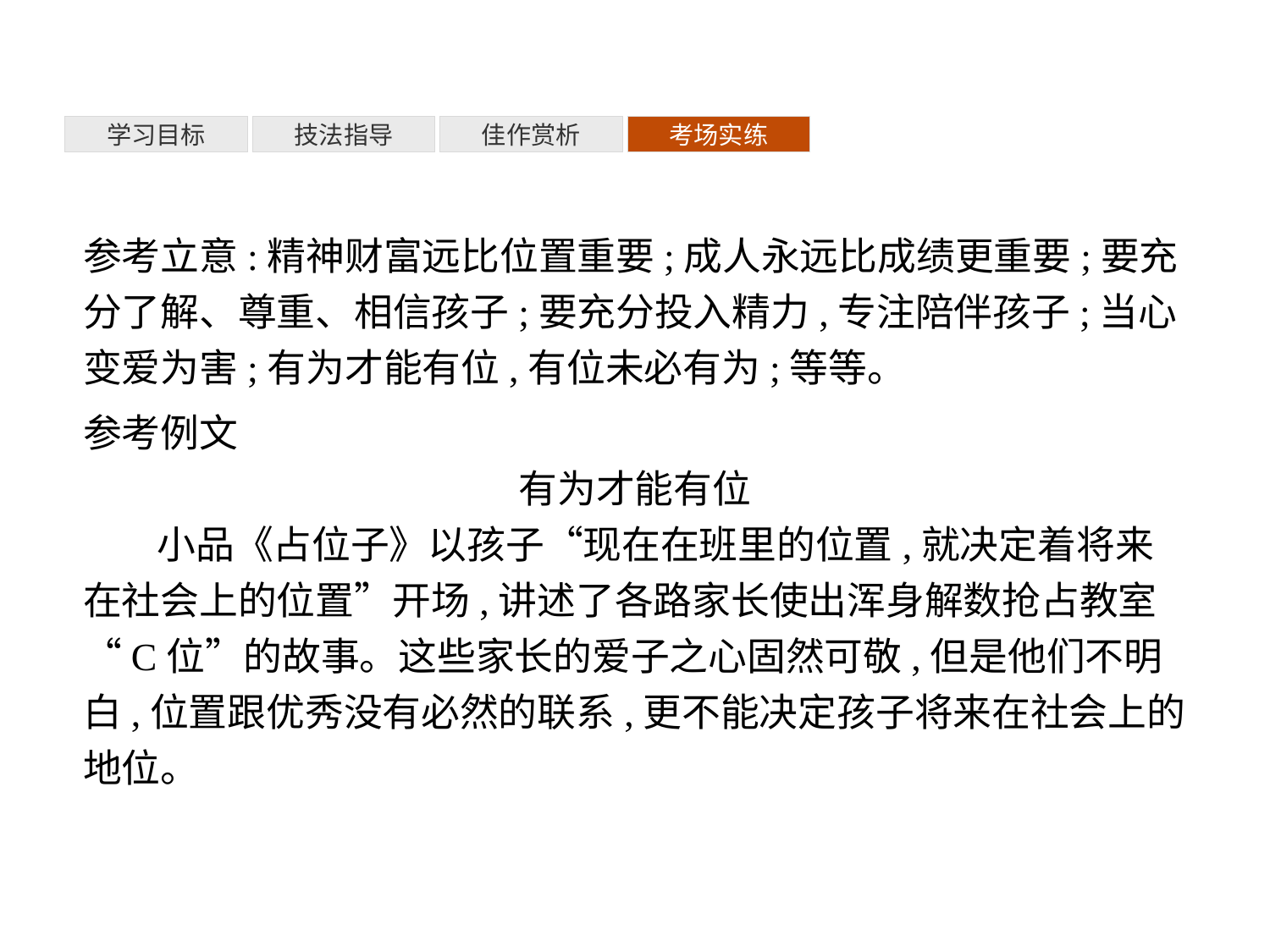

考场实练
学习目标
技法指导
佳作赏析
参考立意:精神财富远比位置重要;成人永远比成绩更重要;要充分了解、尊重、相信孩子;要充分投入精力,专注陪伴孩子;当心变爱为害;有为才能有位,有位未必有为;等等。
参考例文
有为才能有位
小品《占位子》以孩子“现在在班里的位置,就决定着将来在社会上的位置”开场,讲述了各路家长使出浑身解数抢占教室“C位”的故事。这些家长的爱子之心固然可敬,但是他们不明白,位置跟优秀没有必然的联系,更不能决定孩子将来在社会上的地位。